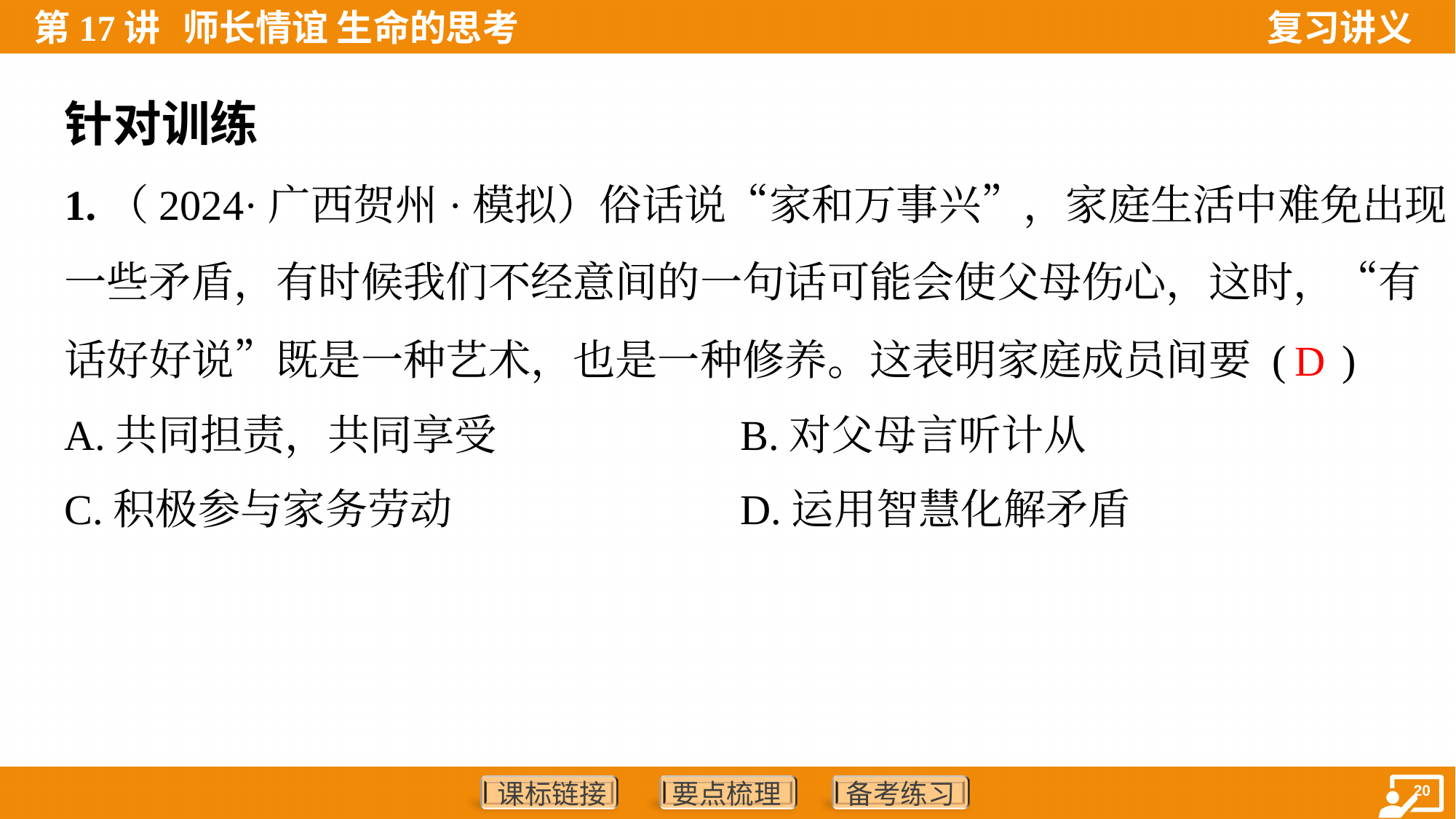

针对训练
1.（2024·广西贺州·模拟）俗话说“家和万事兴”，家庭生活中难免出现
一些矛盾，有时候我们不经意间的一句话可能会使父母伤心，这时，“有
话好好说”既是一种艺术，也是一种修养。这表明家庭成员间要 (     )
D
A.共同担责，共同享受	B.对父母言听计从
C.积极参与家务劳动	D.运用智慧化解矛盾